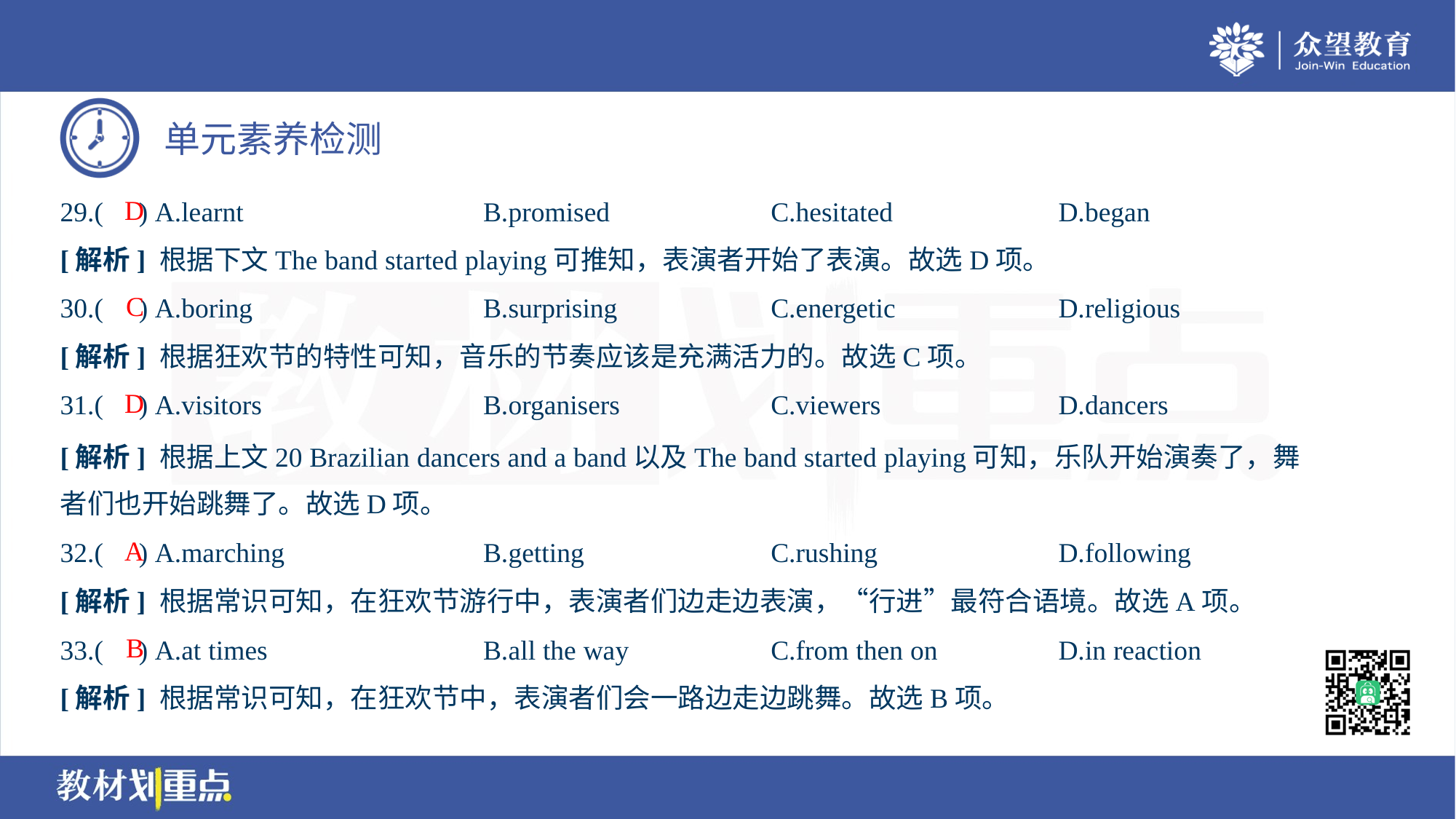

D
29.(     ) A.learnt	B.promised	C.hesitated	D.began
[解析] 根据下文The band started playing可推知，表演者开始了表演。故选D项。
C
30.(     ) A.boring	B.surprising	C.energetic	D.religious
[解析] 根据狂欢节的特性可知，音乐的节奏应该是充满活力的。故选C项。
D
31.(     ) A.visitors	B.organisers	C.viewers	D.dancers
[解析] 根据上文20 Brazilian dancers and a band以及The band started playing可知，乐队开始演奏了，舞
者们也开始跳舞了。故选D项。
A
32.(     ) A.marching	B.getting	C.rushing	D.following
[解析] 根据常识可知，在狂欢节游行中，表演者们边走边表演，“行进”最符合语境。故选A项。
B
33.(     ) A.at times	B.all the way	C.from then on	D.in reaction
[解析] 根据常识可知，在狂欢节中，表演者们会一路边走边跳舞。故选B项。